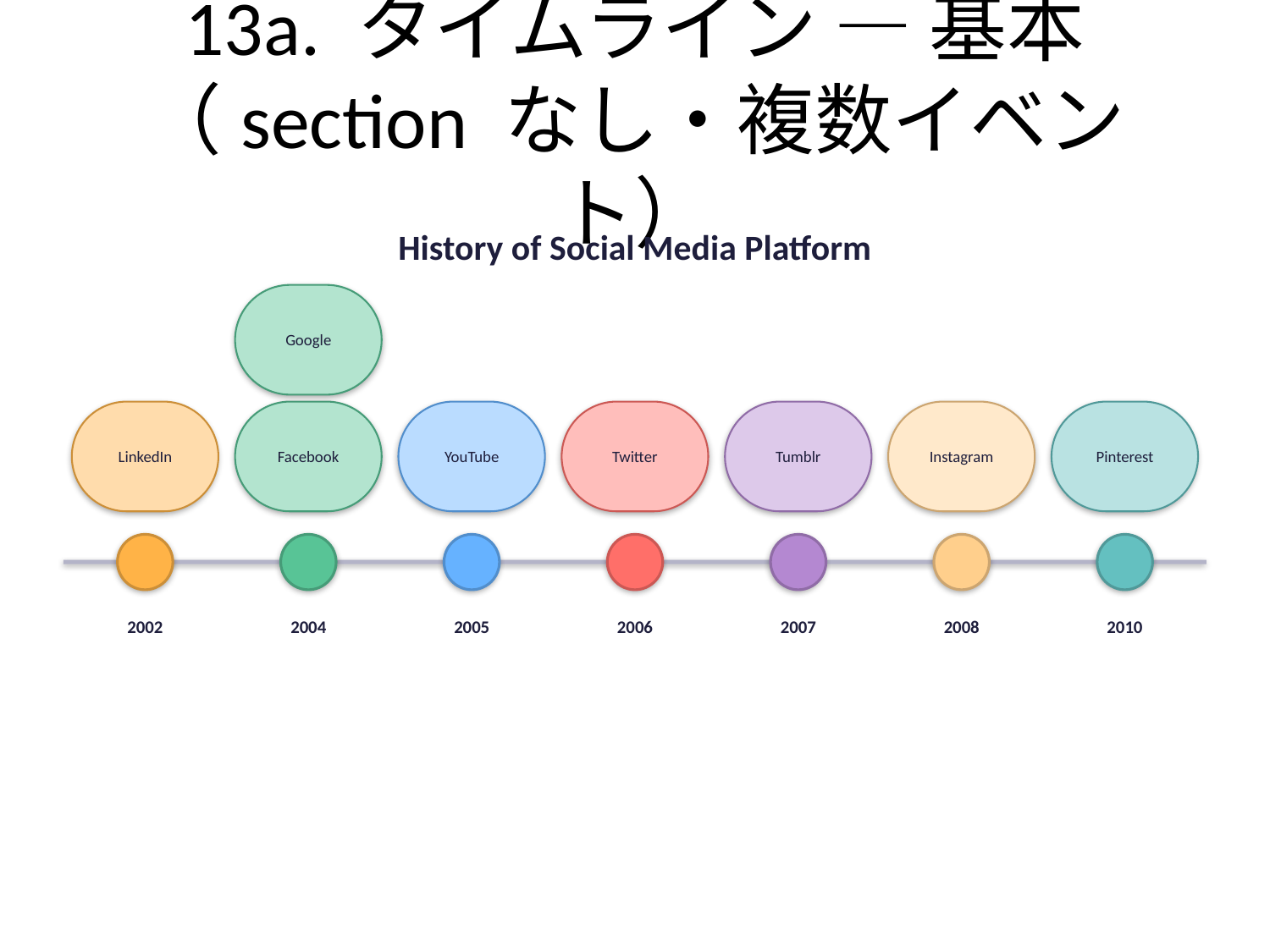

# 13a. タイムライン — 基本（section なし・複数イベント）

History of Social Media Platform
Google
LinkedIn
Facebook
YouTube
Twitter
Tumblr
Instagram
Pinterest

2002
2004
2005
2006
2007
2008
2010